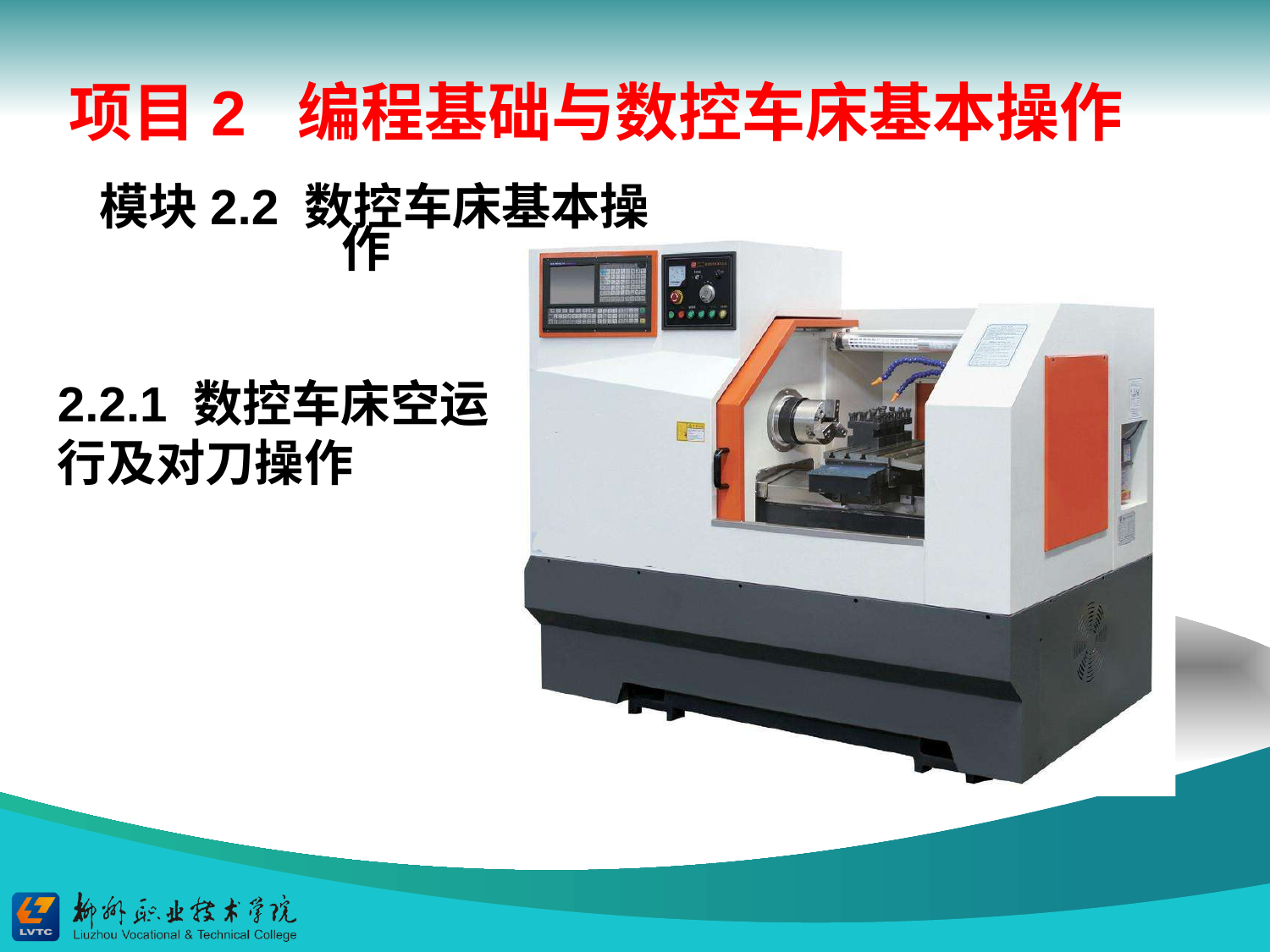

项目2  编程基础与数控车床基本操作
模块2.2 数控车床基本操作
2.2.1 数控车床空运行及对刀操作